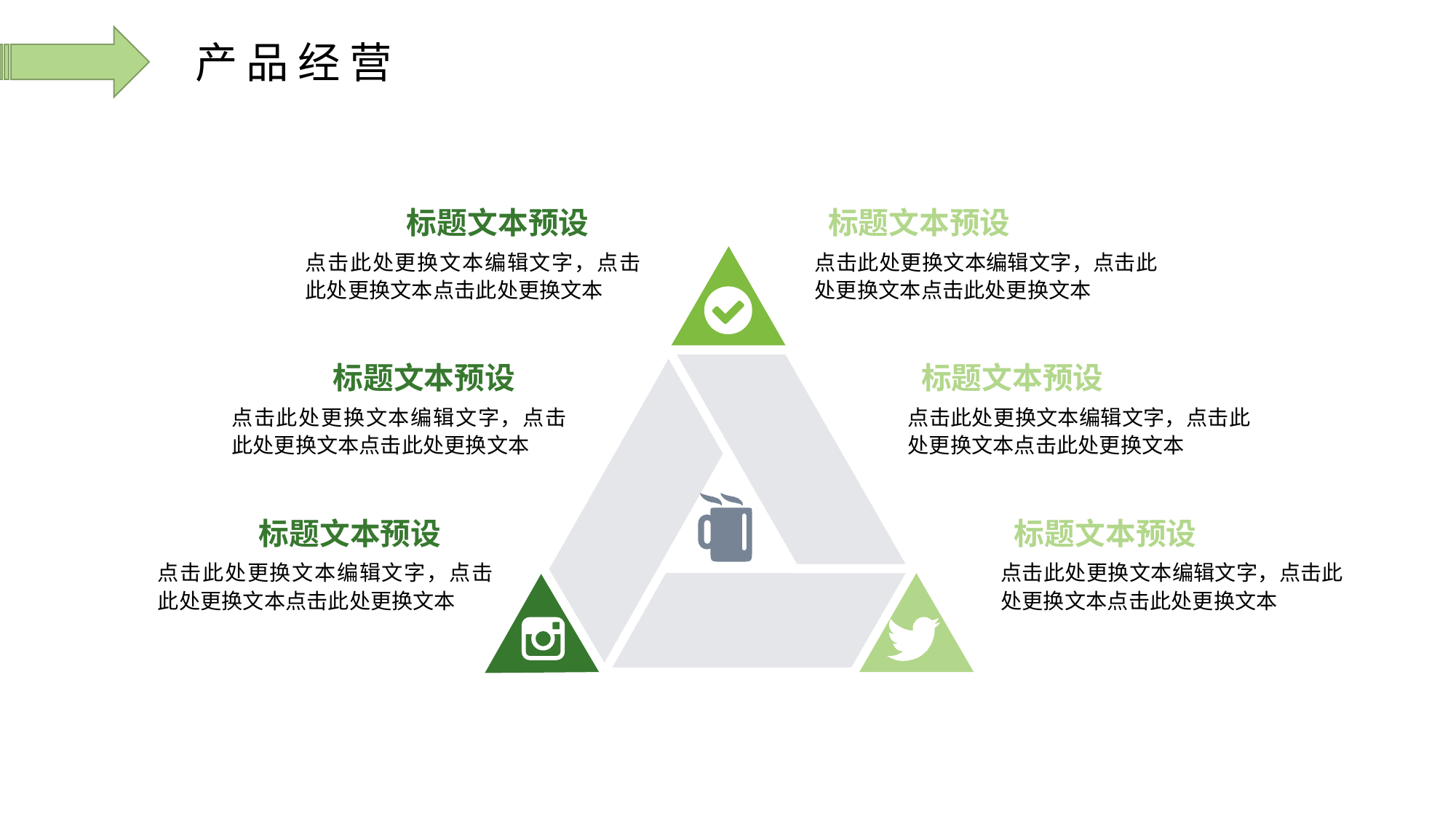

产品经营
标题文本预设
点击此处更换文本编辑文字，点击此处更换文本点击此处更换文本
标题文本预设
点击此处更换文本编辑文字，点击此处更换文本点击此处更换文本

标题文本预设
点击此处更换文本编辑文字，点击此处更换文本点击此处更换文本
标题文本预设
点击此处更换文本编辑文字，点击此处更换文本点击此处更换文本

标题文本预设
点击此处更换文本编辑文字，点击此处更换文本点击此处更换文本
标题文本预设
点击此处更换文本编辑文字，点击此处更换文本点击此处更换文本